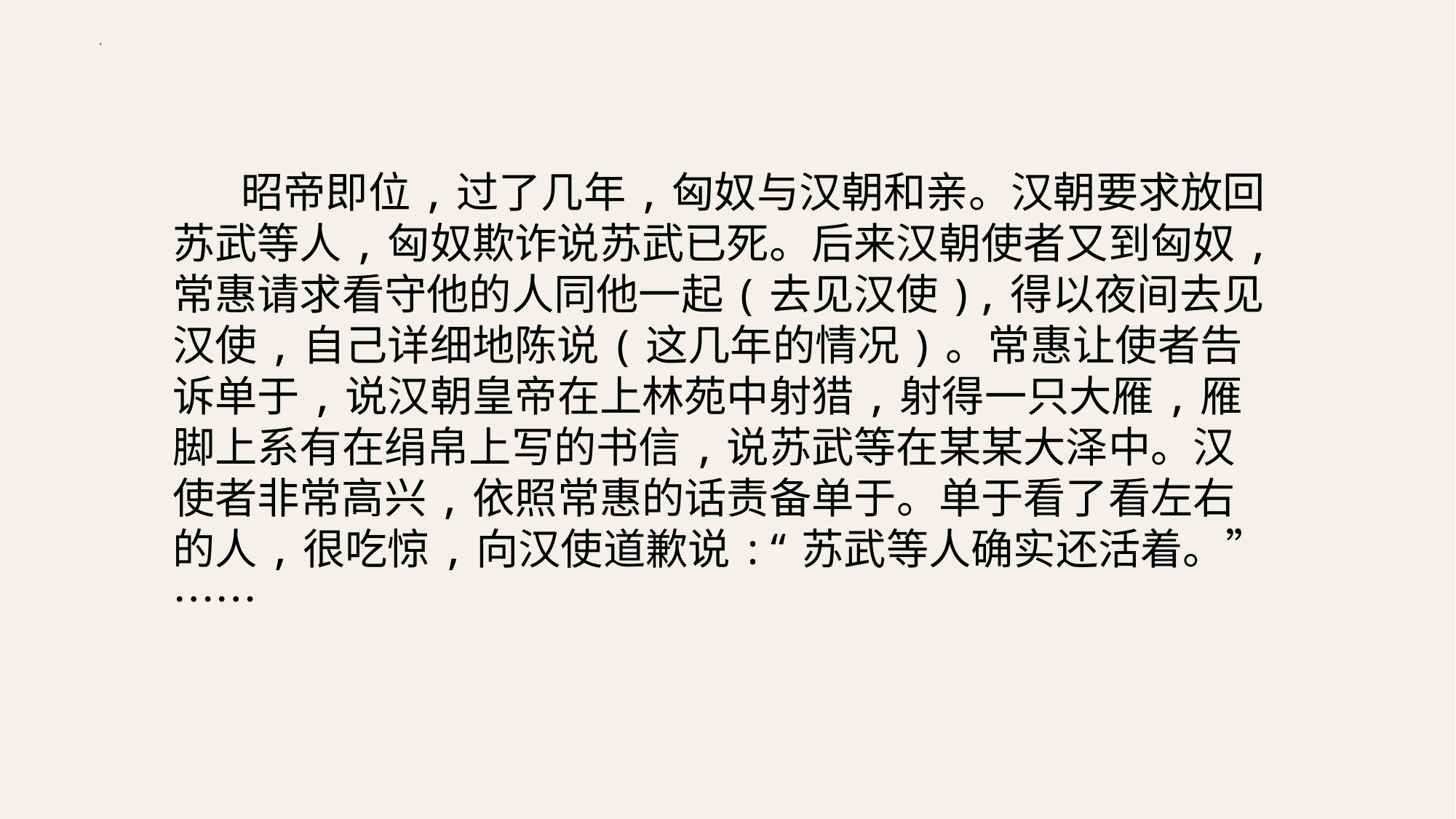

昭帝即位,过了几年,匈奴与汉朝和亲。汉朝要求放回苏武等人,匈奴欺诈说苏武已死。后来汉朝使者又到匈奴,常惠请求看守他的人同他一起(去见汉使),得以夜间去见汉使,自己详细地陈说(这几年的情况)。常惠让使者告诉单于,说汉朝皇帝在上林苑中射猎,射得一只大雁,雁脚上系有在绢帛上写的书信,说苏武等在某某大泽中。汉使者非常高兴,依照常惠的话责备单于。单于看了看左右的人,很吃惊,向汉使道歉说:“苏武等人确实还活着。”……